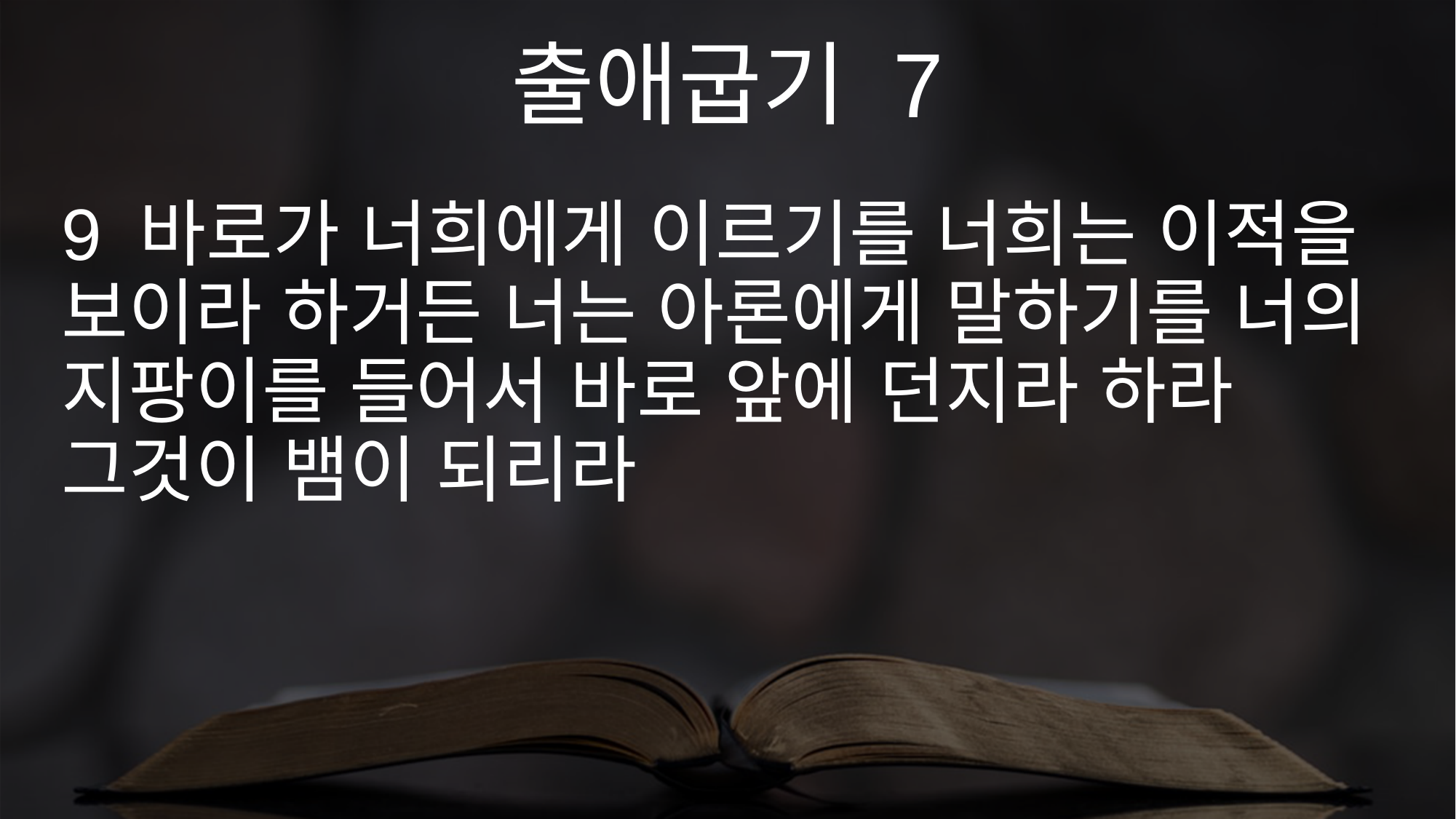

출애굽기 7
9 바로가 너희에게 이르기를 너희는 이적을 보이라 하거든 너는 아론에게 말하기를 너의 지팡이를 들어서 바로 앞에 던지라 하라 그것이 뱀이 되리라